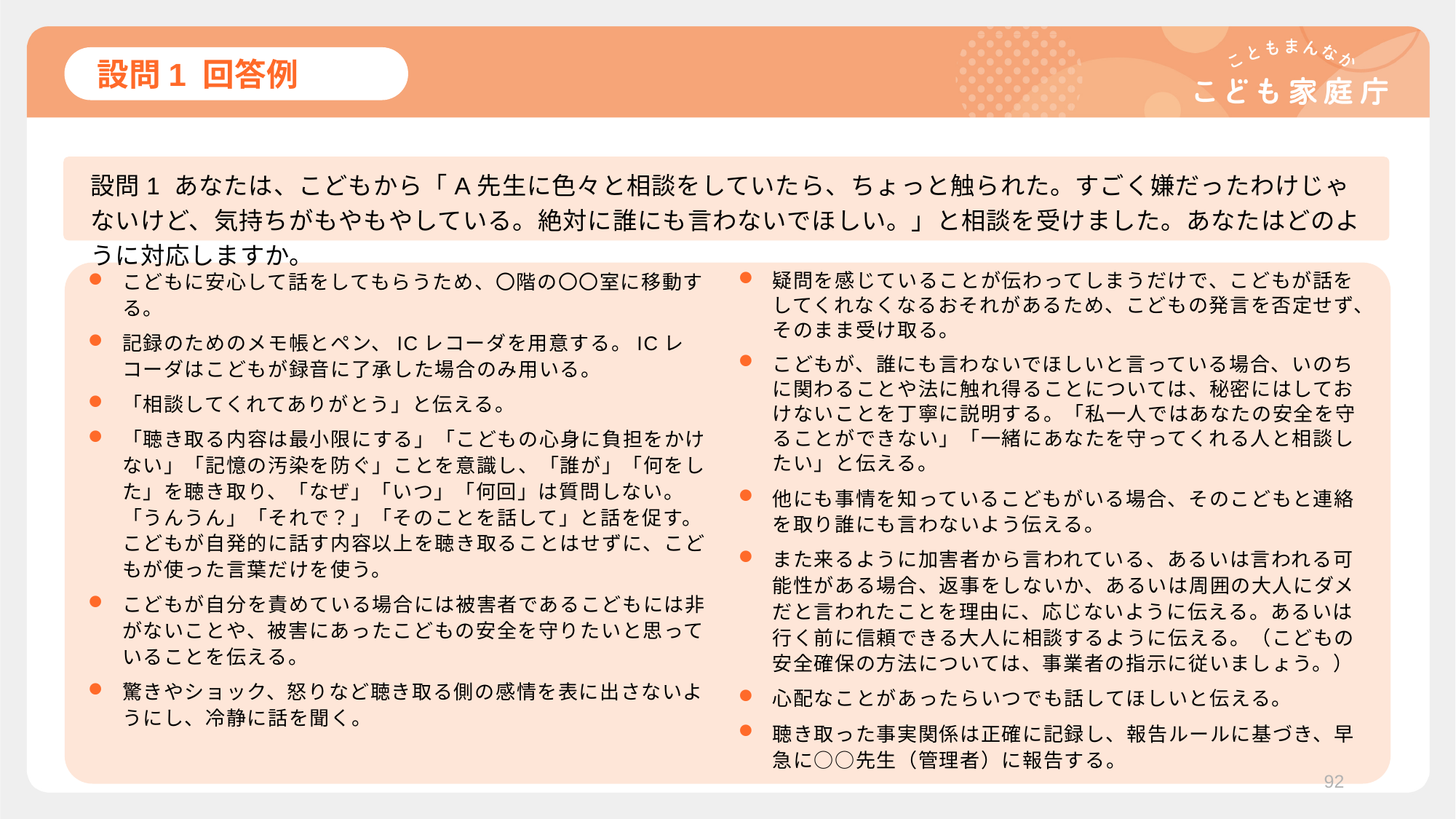

# 設問1 回答例

設問1 あなたは、こどもから「A先生に色々と相談をしていたら、ちょっと触られた。すごく嫌だったわけじゃないけど、気持ちがもやもやしている。絶対に誰にも言わないでほしい。」と相談を受けました。あなたはどのように対応しますか。
疑問を感じていることが伝わってしまうだけで、こどもが話をしてくれなくなるおそれがあるため、こどもの発言を否定せず、そのまま受け取る。
こどもが、誰にも言わないでほしいと言っている場合、いのちに関わることや法に触れ得ることについては、秘密にはしておけないことを丁寧に説明する。「私一人ではあなたの安全を守ることができない」「一緒にあなたを守ってくれる人と相談したい」と伝える。
他にも事情を知っているこどもがいる場合、そのこどもと連絡を取り誰にも言わないよう伝える。
また来るように加害者から言われている、あるいは言われる可能性がある場合、返事をしないか、あるいは周囲の大人にダメだと言われたことを理由に、応じないように伝える。あるいは行く前に信頼できる大人に相談するように伝える。（こどもの安全確保の方法については、事業者の指示に従いましょう。）
心配なことがあったらいつでも話してほしいと伝える。
聴き取った事実関係は正確に記録し、報告ルールに基づき、早急に○○先生（管理者）に報告する。
こどもに安心して話をしてもらうため、〇階の〇〇室に移動する。
記録のためのメモ帳とペン、ICレコーダを用意する。ICレコーダはこどもが録音に了承した場合のみ用いる。
「相談してくれてありがとう」と伝える。
「聴き取る内容は最小限にする」「こどもの心身に負担をかけない」「記憶の汚染を防ぐ」ことを意識し、「誰が」「何をした」を聴き取り、「なぜ」「いつ」「何回」は質問しない。「うんうん」「それで？」「そのことを話して」と話を促す。こどもが自発的に話す内容以上を聴き取ることはせずに、こどもが使った言葉だけを使う。
こどもが自分を責めている場合には被害者であるこどもには非がないことや、被害にあったこどもの安全を守りたいと思っていることを伝える。
驚きやショック、怒りなど聴き取る側の感情を表に出さないようにし、冷静に話を聞く。

92